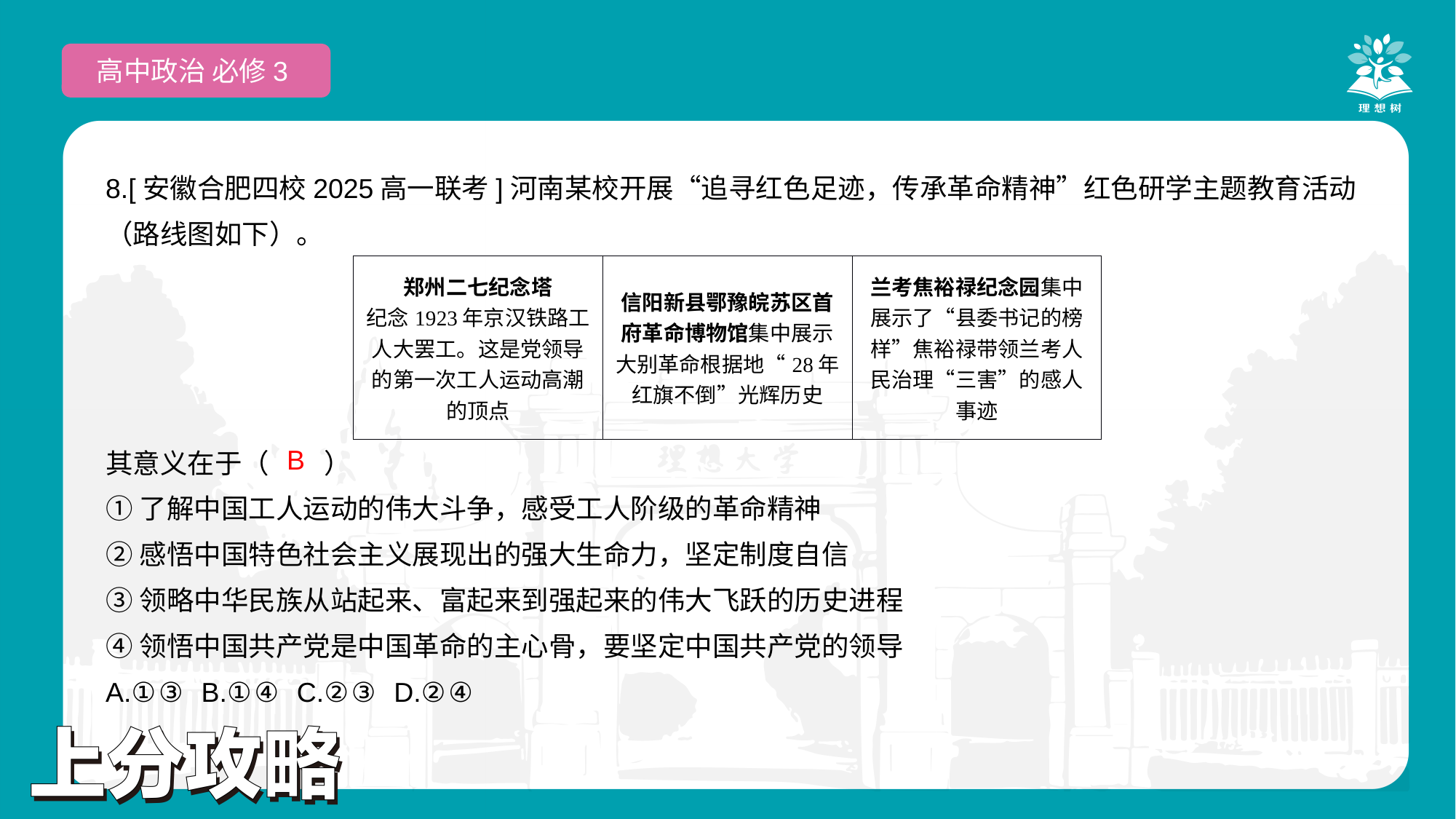

高中政治 必修3
8.[安徽合肥四校2025高一联考]河南某校开展“追寻红色足迹，传承革命精神”红色研学主题教育活动（路线图如下）。

其意义在于（　　）
①了解中国工人运动的伟大斗争，感受工人阶级的革命精神
②感悟中国特色社会主义展现出的强大生命力，坚定制度自信
③领略中华民族从站起来、富起来到强起来的伟大飞跃的历史进程
④领悟中国共产党是中国革命的主心骨，要坚定中国共产党的领导
A.①③  B.①④  C.②③  D.②④
| 郑州二七纪念塔 纪念1923年京汉铁路工人大罢工。这是党领导的第一次工人运动高潮的顶点 | 信阳新县鄂豫皖苏区首府革命博物馆集中展示大别革命根据地“28年红旗不倒”光辉历史 | 兰考焦裕禄纪念园集中展示了“县委书记的榜样”焦裕禄带领兰考人民治理“三害”的感人事迹 |
| --- | --- | --- |
 B